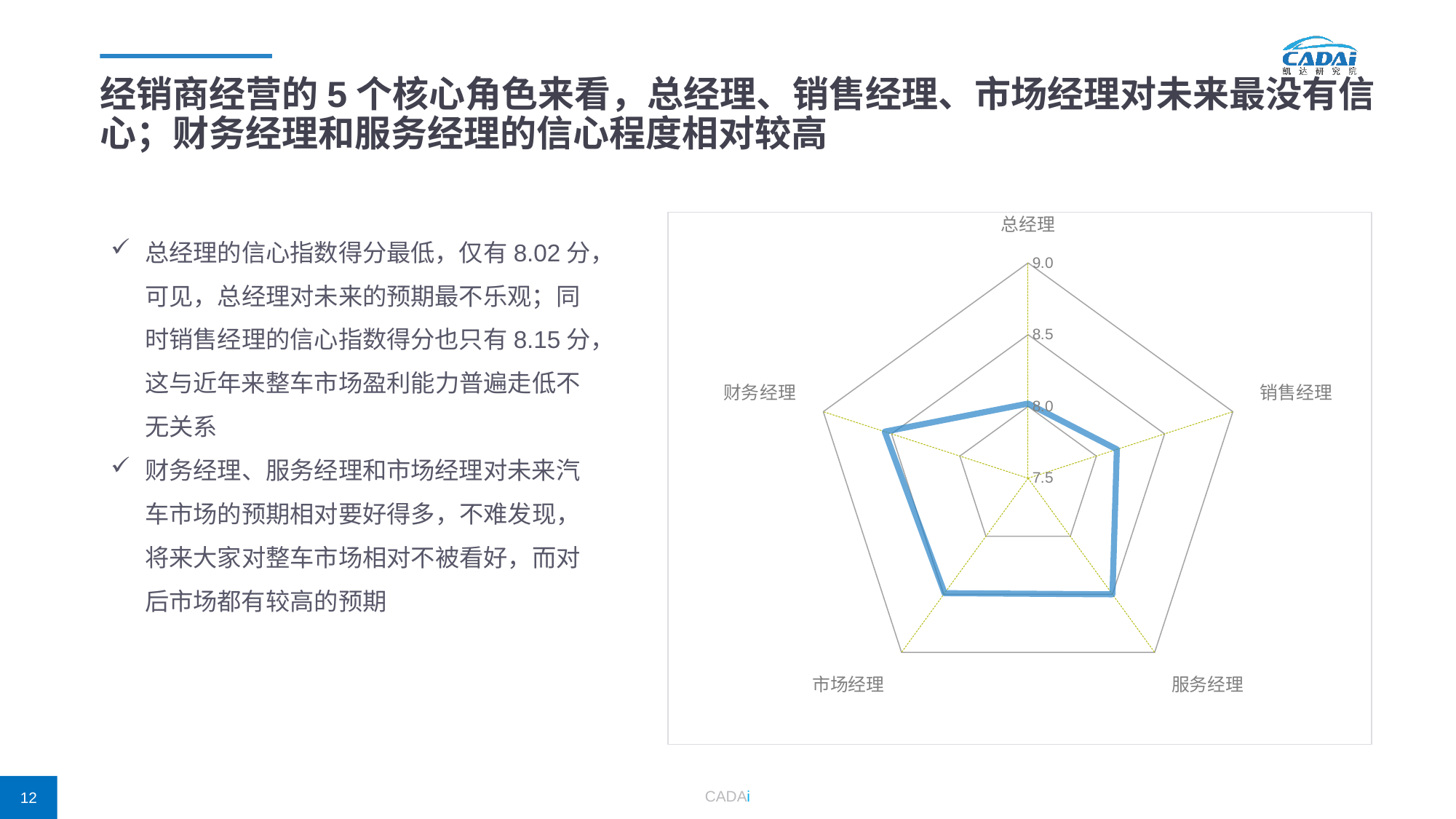

# 经销商经营的5个核心角色来看，总经理、销售经理、市场经理对未来最没有信心；财务经理和服务经理的信心程度相对较高

### Chart

| Category | 得分 |
|---|---|
| 总经理 | 8.02 |
| 销售经理 | 8.15 |
| 服务经理 | 8.5 |
| 市场经理 | 8.49 |
| 财务经理 | 8.55 |
总经理的信心指数得分最低，仅有8.02分，可见，总经理对未来的预期最不乐观；同时销售经理的信心指数得分也只有8.15分，这与近年来整车市场盈利能力普遍走低不无关系
财务经理、服务经理和市场经理对未来汽车市场的预期相对要好得多，不难发现，将来大家对整车市场相对不被看好，而对后市场都有较高的预期
CADAi
12